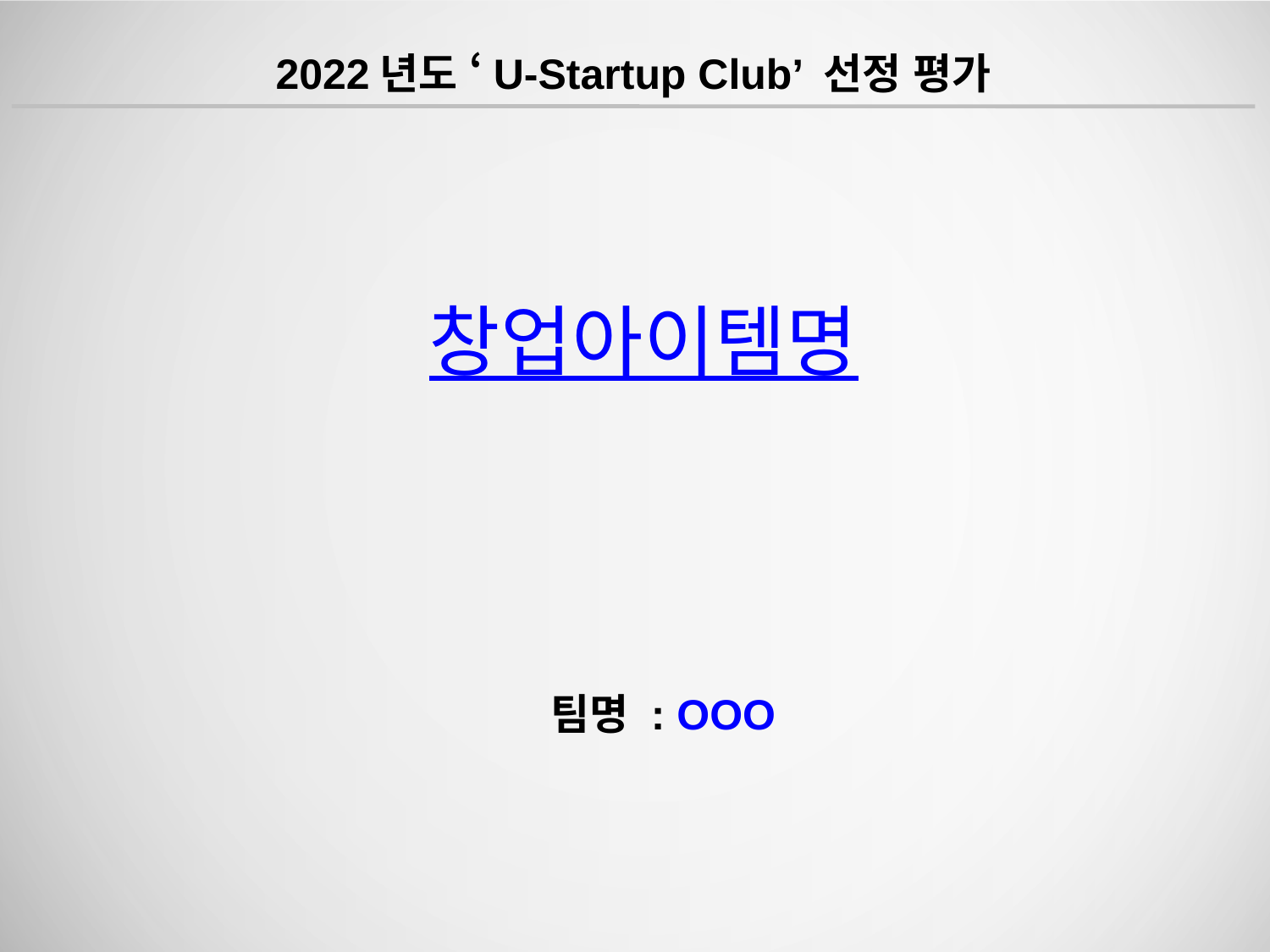

2022년도 ‘U-Startup Club’ 선정 평가
창업아이템명
팀명 : OOO